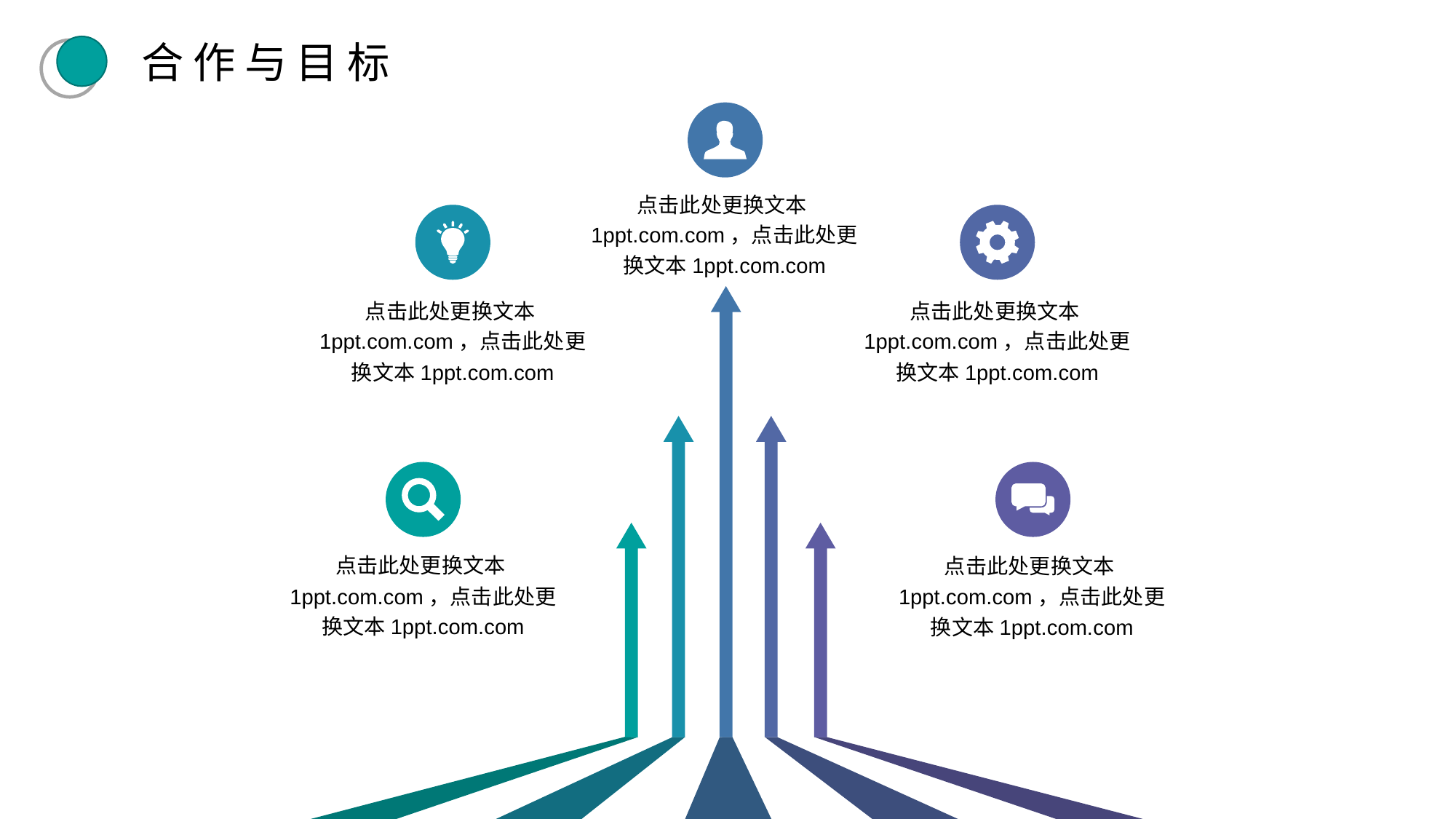

合作与目标

点击此处更换文本1ppt.com.com，点击此处更换文本1ppt.com.com

点击此处更换文本1ppt.com.com，点击此处更换文本1ppt.com.com
点击此处更换文本1ppt.com.com，点击此处更换文本1ppt.com.com

点击此处更换文本1ppt.com.com，点击此处更换文本1ppt.com.com
点击此处更换文本1ppt.com.com，点击此处更换文本1ppt.com.com